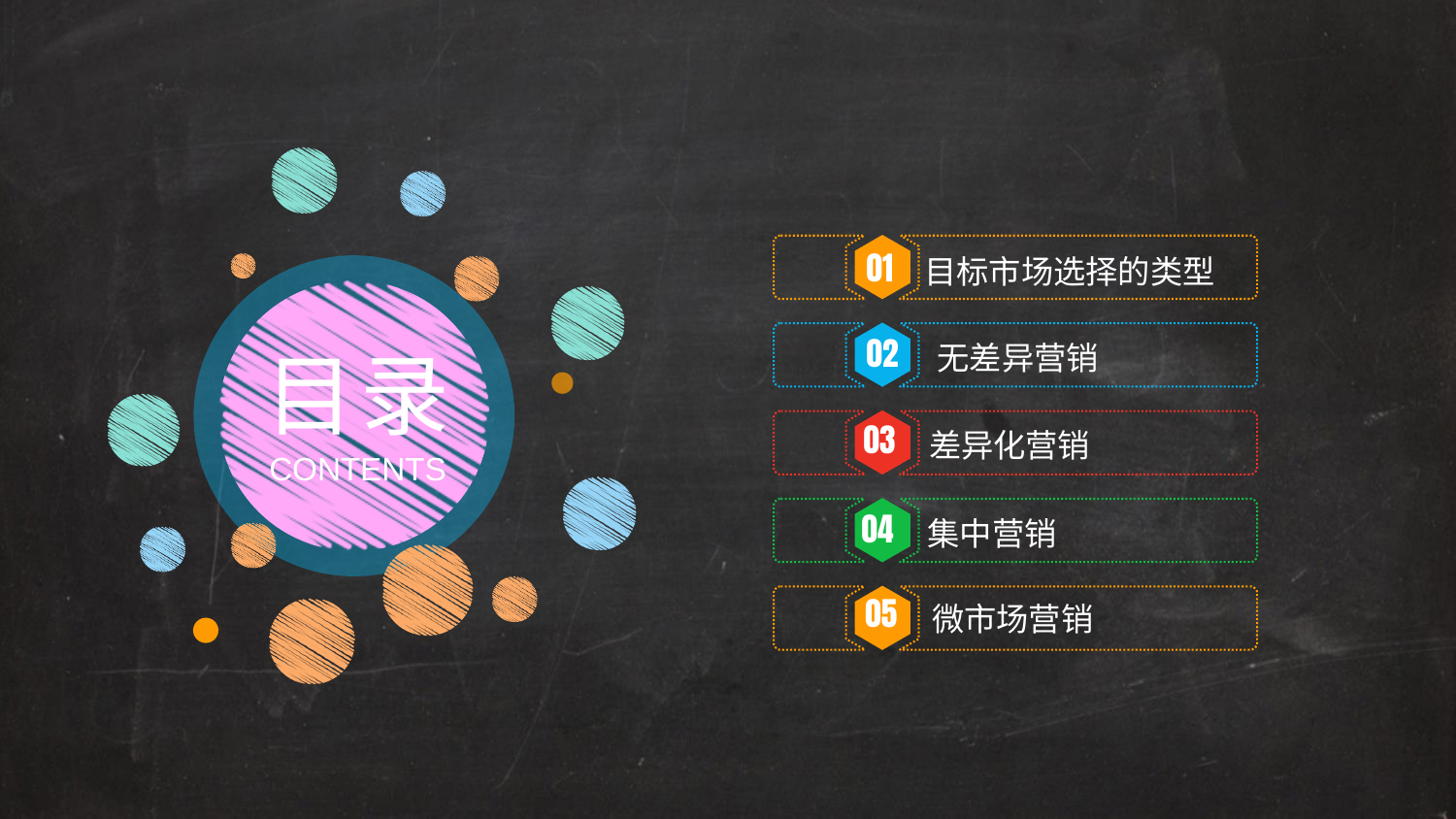

目标市场选择的类型
01

02
 无差异营销
目录

03
差异化营销
CONTENTS

04
集中营销

05
微市场营销